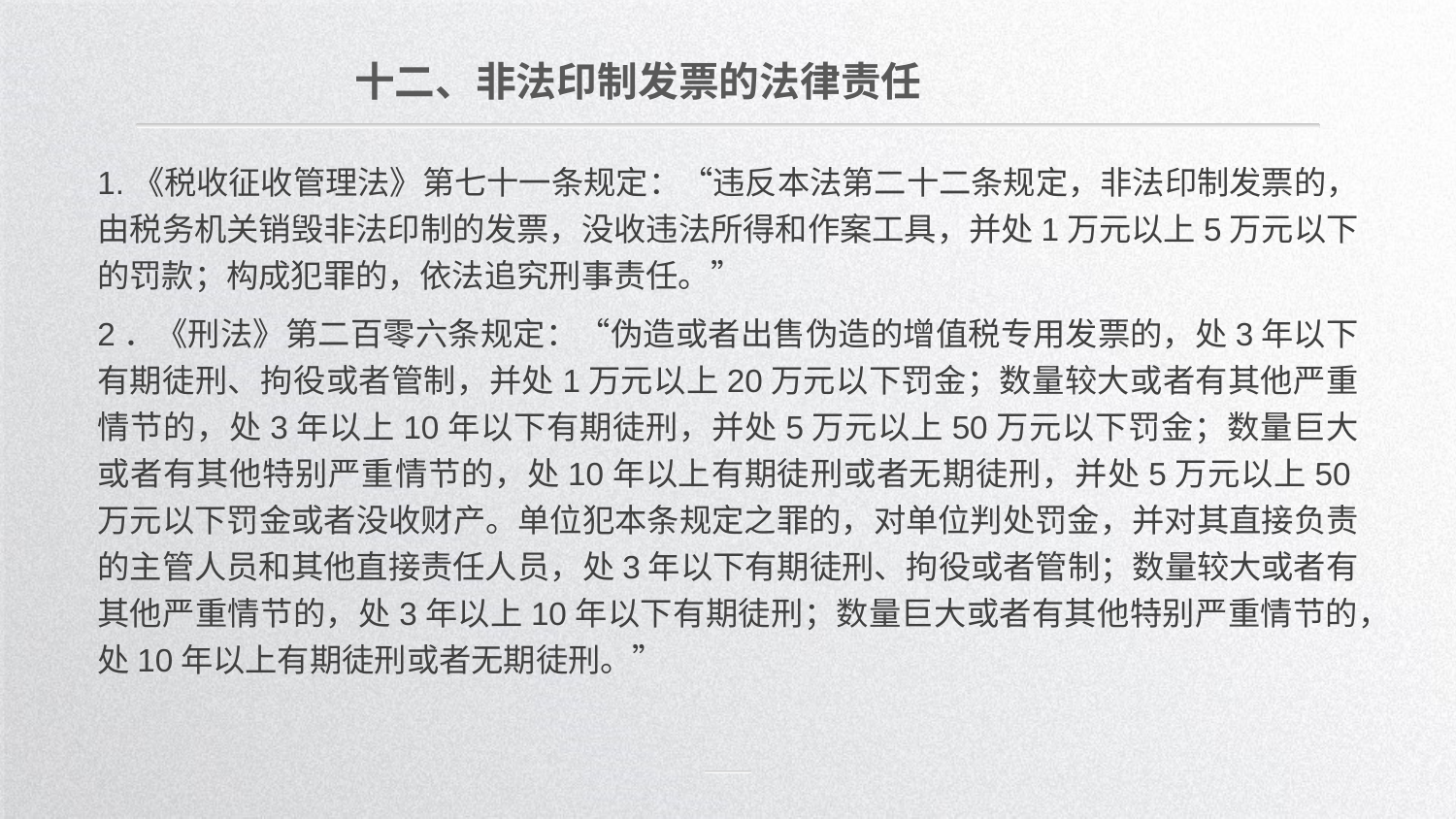

十二、非法印制发票的法律责任
1.《税收征收管理法》第七十一条规定：“违反本法第二十二条规定，非法印制发票的，由税务机关销毁非法印制的发票，没收违法所得和作案工具，并处1万元以上5万元以下的罚款；构成犯罪的，依法追究刑事责任。”
2．《刑法》第二百零六条规定：“伪造或者出售伪造的增值税专用发票的，处3年以下有期徒刑、拘役或者管制，并处1万元以上20万元以下罚金；数量较大或者有其他严重情节的，处3年以上10年以下有期徒刑，并处5万元以上50万元以下罚金；数量巨大或者有其他特别严重情节的，处10年以上有期徒刑或者无期徒刑，并处5万元以上50万元以下罚金或者没收财产。单位犯本条规定之罪的，对单位判处罚金，并对其直接负责的主管人员和其他直接责任人员，处3年以下有期徒刑、拘役或者管制；数量较大或者有其他严重情节的，处3年以上10年以下有期徒刑；数量巨大或者有其他特别严重情节的，处10年以上有期徒刑或者无期徒刑。”